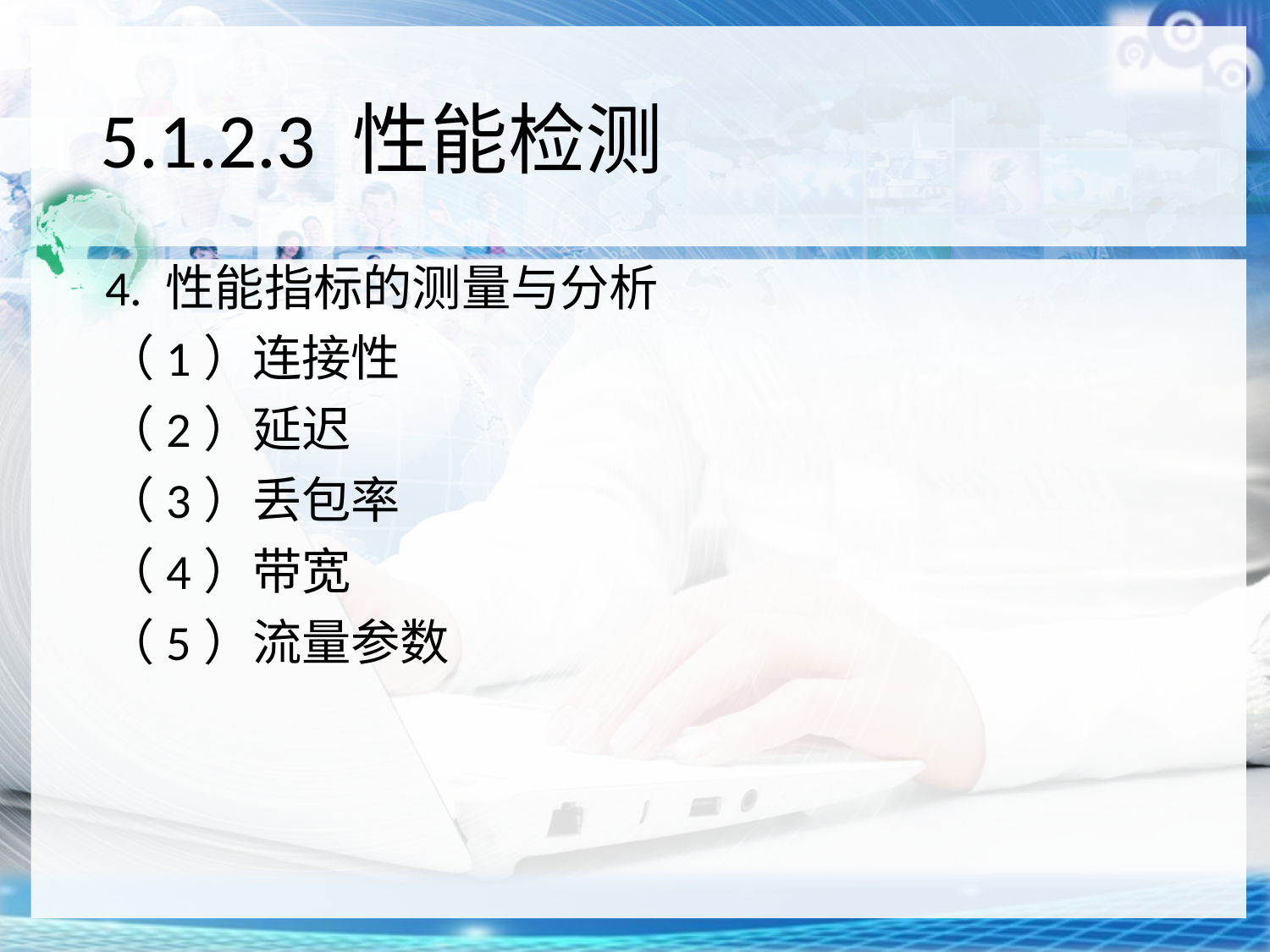

# 5.1.2.3 性能检测
4. 性能指标的测量与分析
（1）连接性
（2）延迟
（3）丢包率
（4）带宽
（5）流量参数